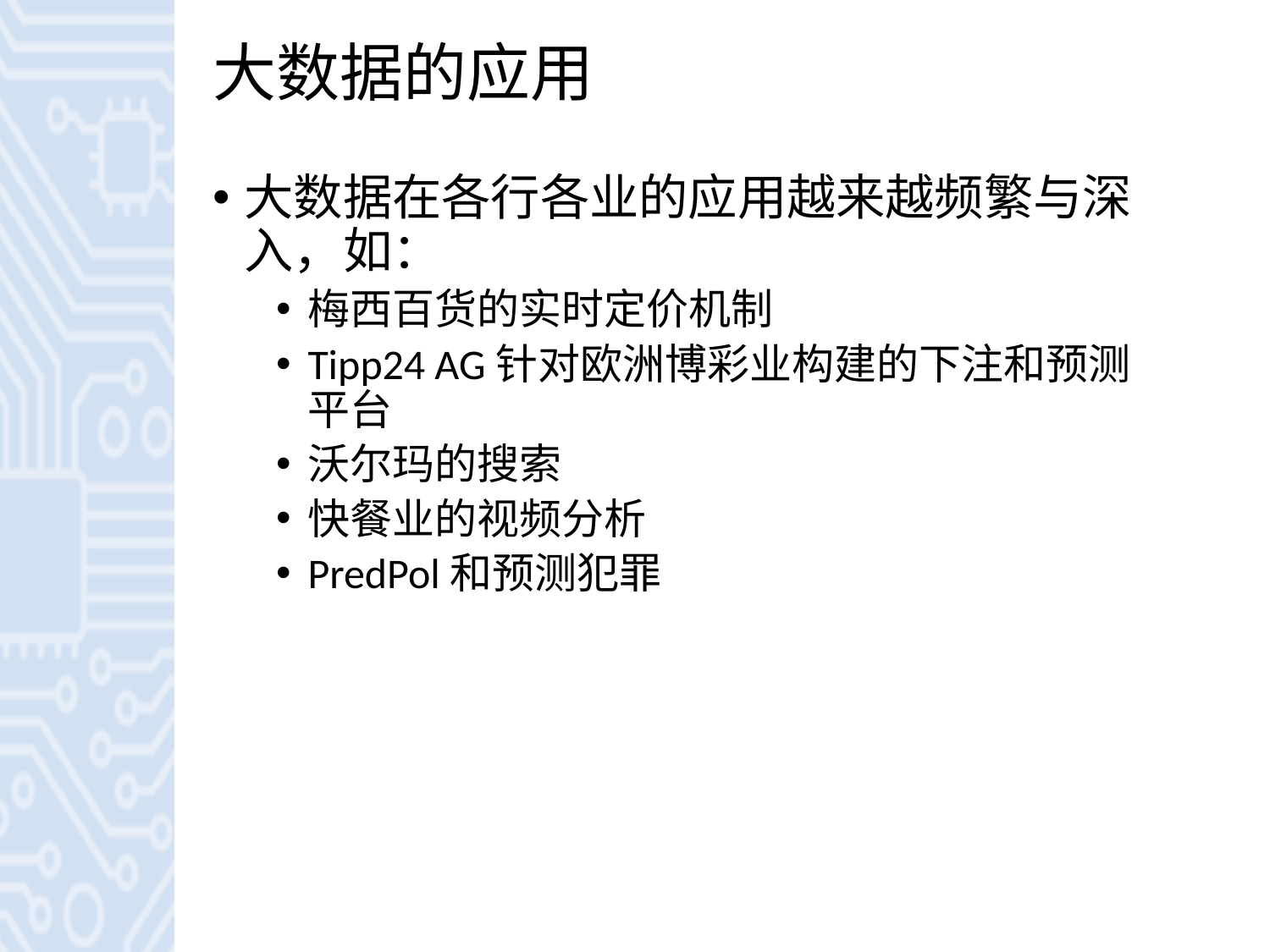

# 大数据的应用
大数据在各行各业的应用越来越频繁与深入，如：
梅西百货的实时定价机制
Tipp24 AG针对欧洲博彩业构建的下注和预测平台
沃尔玛的搜索
快餐业的视频分析
PredPol和预测犯罪